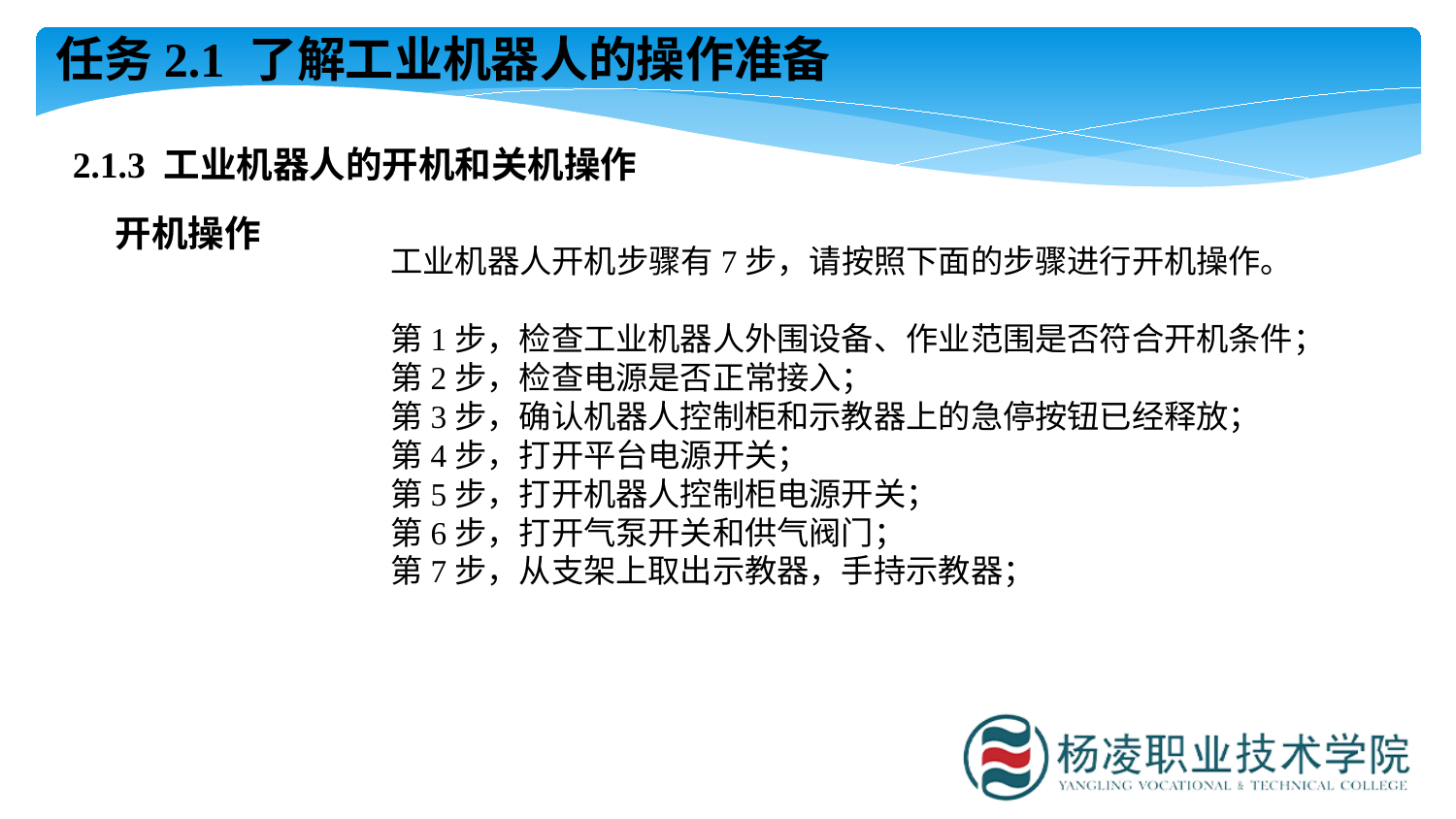

任务2.1 了解工业机器人的操作准备
2.1.3 工业机器人的开机和关机操作
开机操作
工业机器人开机步骤有7步，请按照下面的步骤进行开机操作。

第1步，检查工业机器人外围设备、作业范围是否符合开机条件；
第2步，检查电源是否正常接入；
第3步，确认机器人控制柜和示教器上的急停按钮已经释放；
第4步，打开平台电源开关；
第5步，打开机器人控制柜电源开关；
第6步，打开气泵开关和供气阀门；
第7步，从支架上取出示教器，手持示教器；